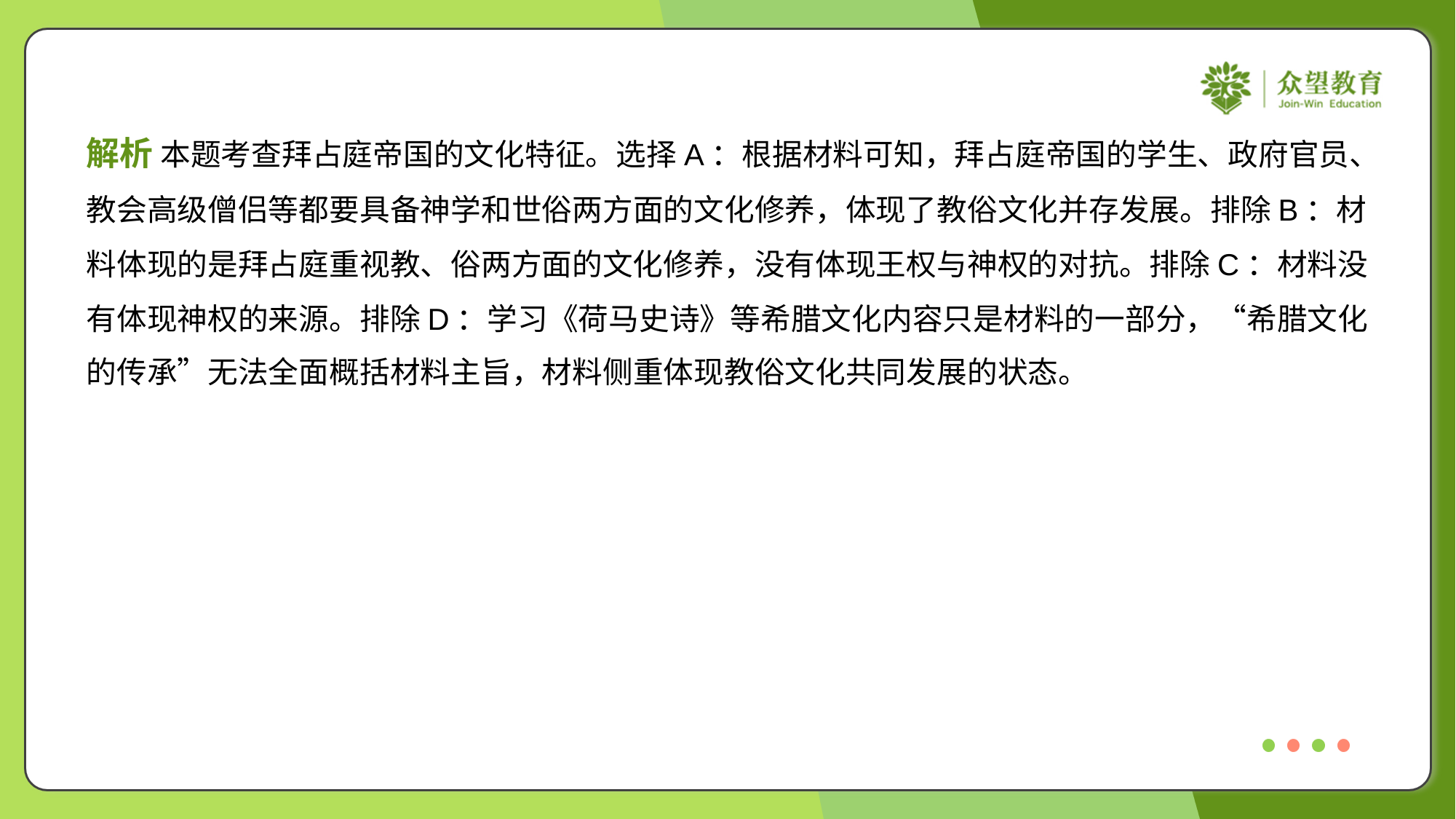

解析 本题考查拜占庭帝国的文化特征。选择A：根据材料可知，拜占庭帝国的学生、政府官员、
教会高级僧侣等都要具备神学和世俗两方面的文化修养，体现了教俗文化并存发展。排除B：材
料体现的是拜占庭重视教、俗两方面的文化修养，没有体现王权与神权的对抗。排除C：材料没
有体现神权的来源。排除D：学习《荷马史诗》等希腊文化内容只是材料的一部分，“希腊文化
的传承”无法全面概括材料主旨，材料侧重体现教俗文化共同发展的状态。